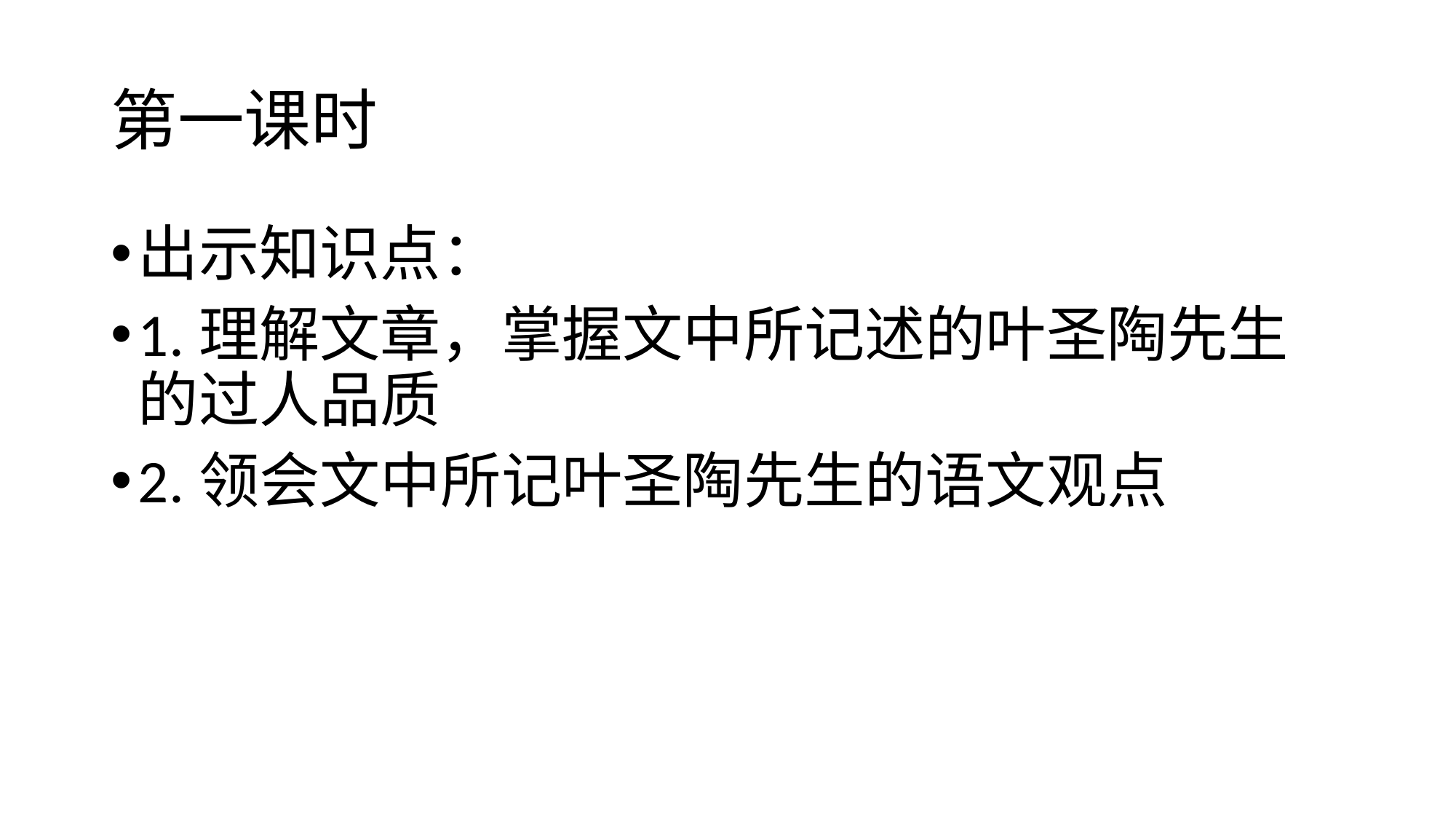

# 第一课时
出示知识点：
1.理解文章，掌握文中所记述的叶圣陶先生的过人品质
2.领会文中所记叶圣陶先生的语文观点